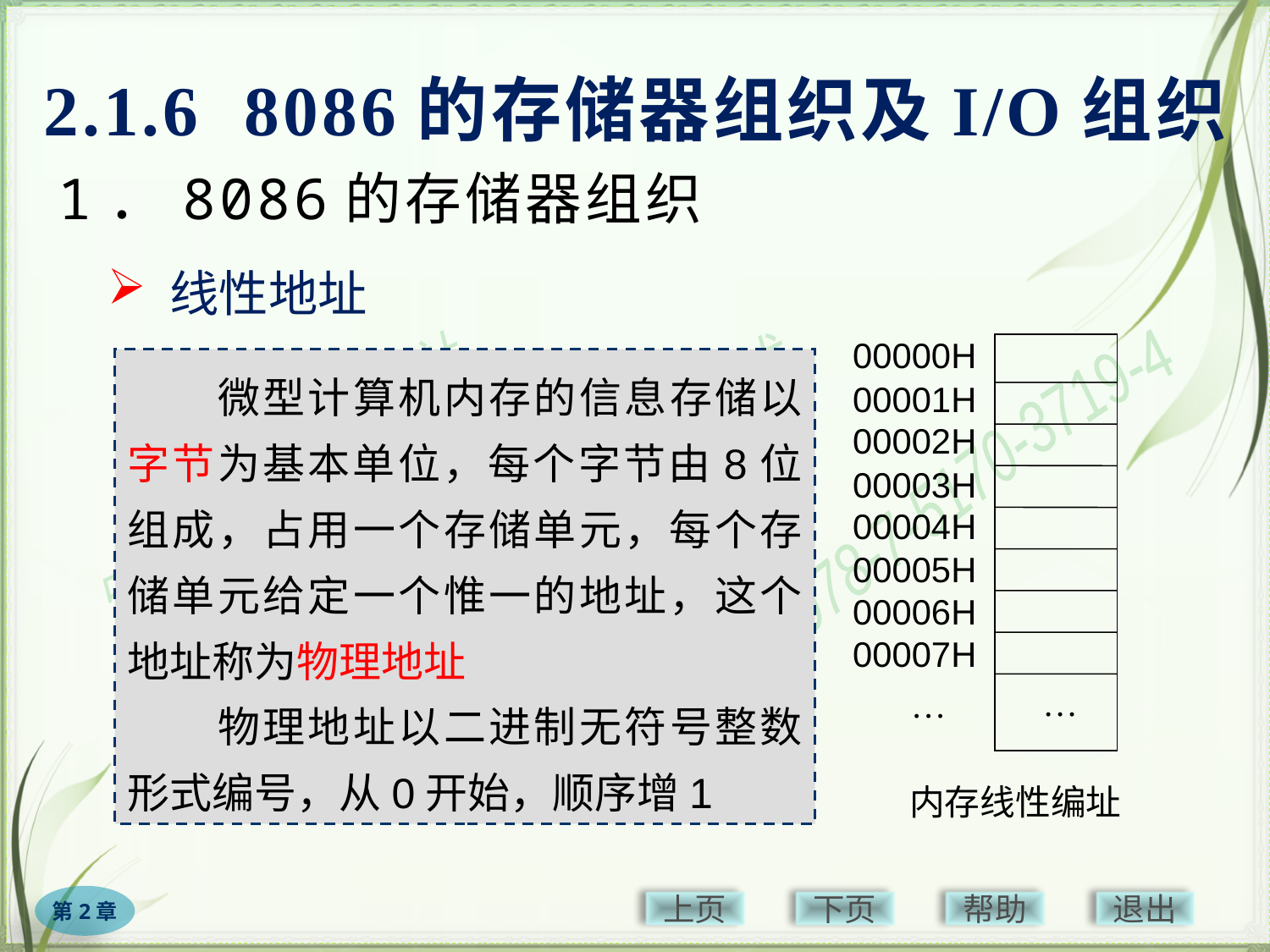

# 2.1.6  8086的存储器组织及I/O组织
1．8086的存储器组织
 线性地址
00000H

…
00001H
00002H
00003H
00004H
00005H
00006H
00007H
…
内存线性编址
　　微型计算机内存的信息存储以字节为基本单位，每个字节由8位组成，占用一个存储单元，每个存储单元给定一个惟一的地址，这个地址称为物理地址
　　物理地址以二进制无符号整数形式编号，从0开始，顺序增1